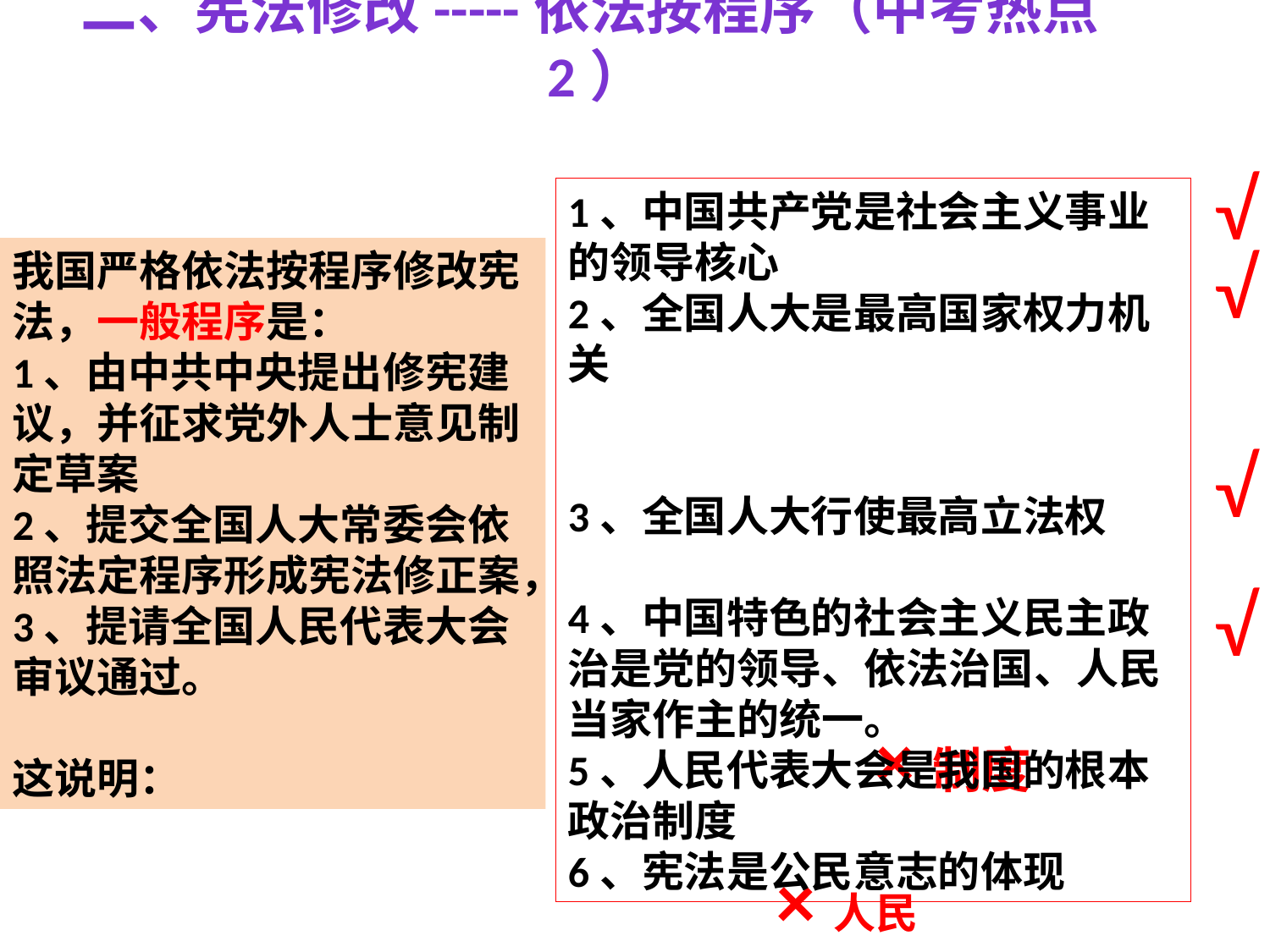

# 二、宪法修改-----依法按程序（中考热点2）
√
1、中国共产党是社会主义事业的领导核心
2、全国人大是最高国家权力机关

3、全国人大行使最高立法权

4、中国特色的社会主义民主政治是党的领导、依法治国、人民当家作主的统一。
5、人民代表大会是我国的根本政治制度
6、宪法是公民意志的体现
√
我国严格依法按程序修改宪法，一般程序是：
1、由中共中央提出修宪建议，并征求党外人士意见制定草案
2、提交全国人大常委会依照法定程序形成宪法修正案，3、提请全国人民代表大会审议通过。

这说明：
√
√
×制度
×人民